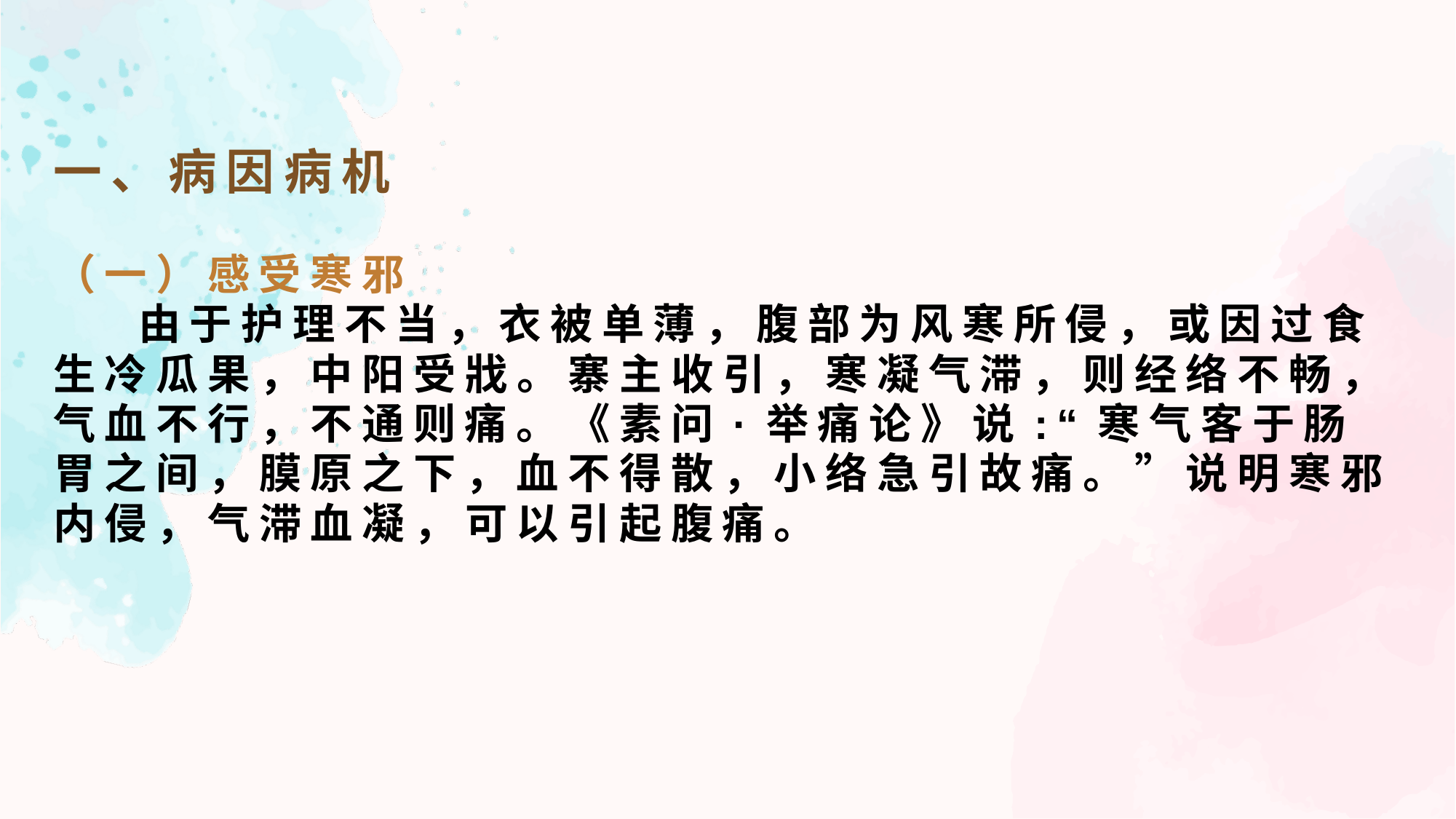

一、病因病机

（一）感受寒邪
    由于护理不当，衣被单薄，腹部为风寒所侵，或因过食生冷瓜果，中阳受戕。寨主收引，寒凝气滞，则经络不畅，气血不行，不通则痛。《素问·举痛论》说:“寒气客于肠胃之间，膜原之下，血不得散，小络急引故痛。”说明寒邪内侵，气滞血凝，可以引起腹痛。